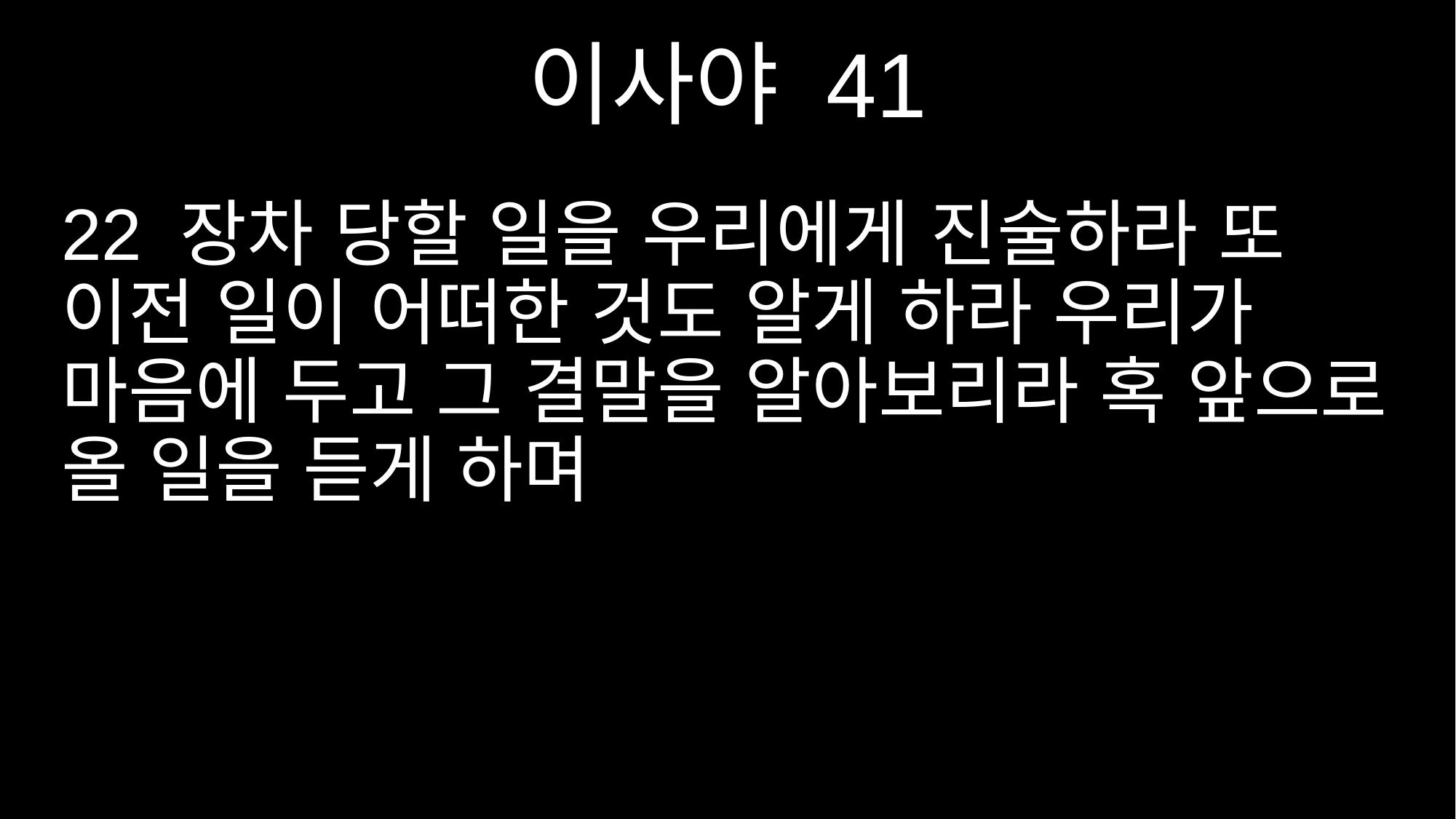

이사야 41
22 장차 당할 일을 우리에게 진술하라 또 이전 일이 어떠한 것도 알게 하라 우리가 마음에 두고 그 결말을 알아보리라 혹 앞으로 올 일을 듣게 하며